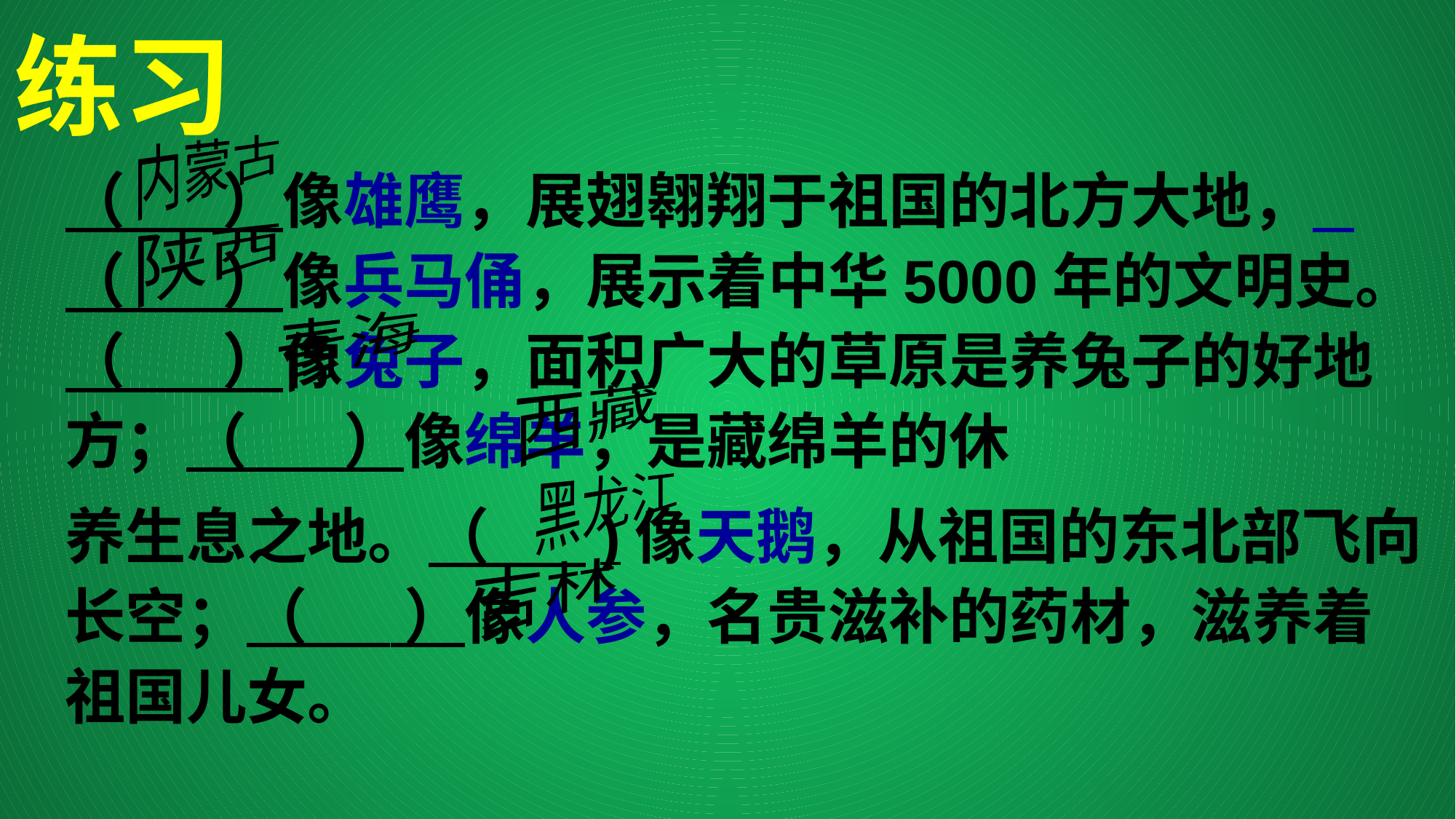

# 练习
内蒙古
（       ）像雄鹰，展翅翱翔于祖国的北方大地，    （       ）像兵马俑，展示着中华5000年的文明史。（       ）像兔子，面积广大的草原是养兔子的好地方；（       ）像绵羊，是藏绵羊的休
养生息之地。（       )像天鹅，从祖国的东北部飞向长空；（       ）像人参，名贵滋补的药材，滋养着祖国儿女。

陕西
青海
西藏
黑龙江
吉林